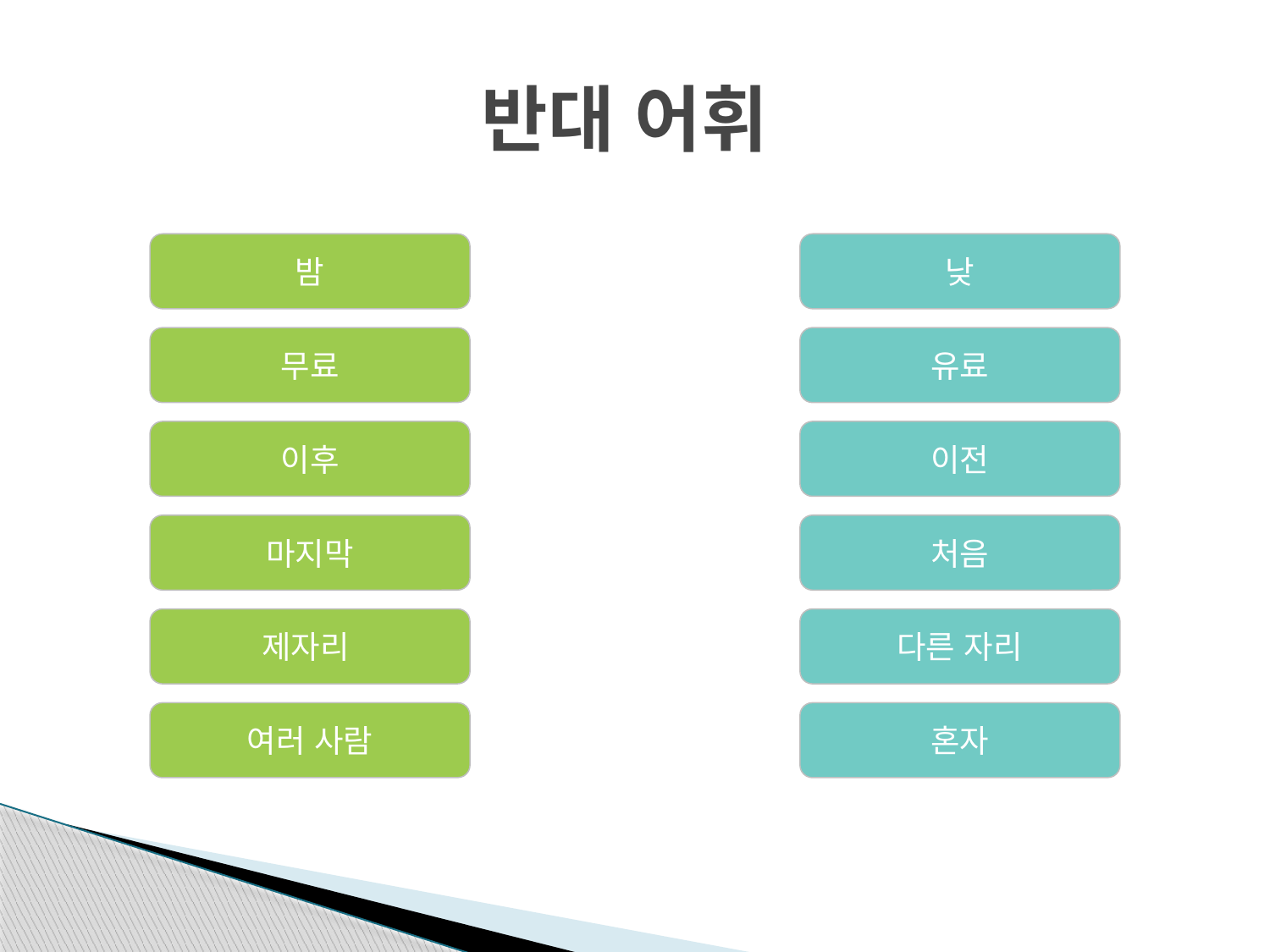

# 반대 어휘

밤
낮
무료
유료
이후
이전
마지막
처음
제자리
다른 자리
여러 사람
혼자